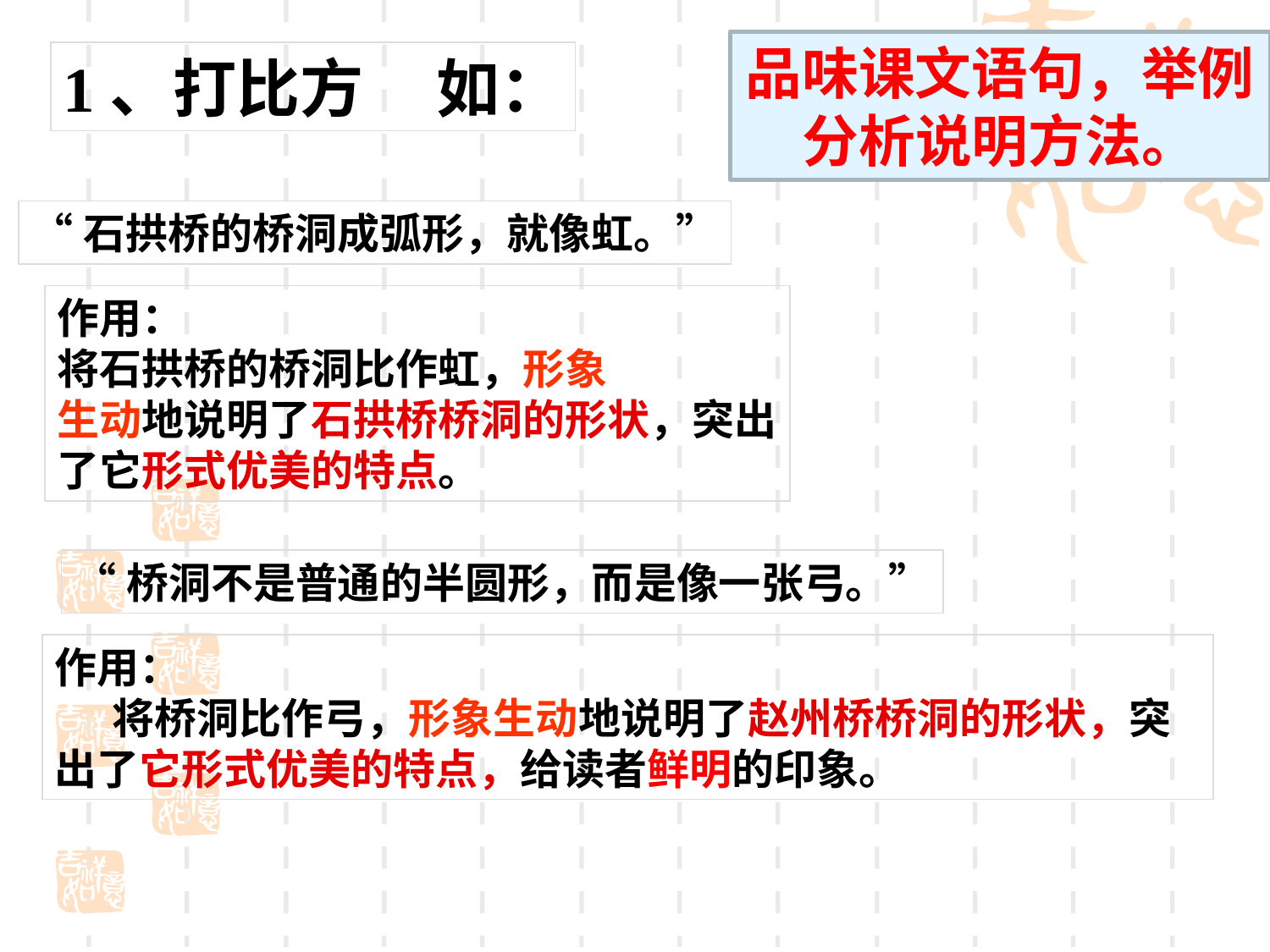

品味课文语句，举例分析说明方法。
1、打比方     如：
“石拱桥的桥洞成弧形，就像虹。”
作用：
将石拱桥的桥洞比作虹，形象
生动地说明了石拱桥桥洞的形状，突出
了它形式优美的特点。
“桥洞不是普通的半圆形，而是像一张弓。”
作用：
     将桥洞比作弓，形象生动地说明了赵州桥桥洞的形状，突出了它形式优美的特点，给读者鲜明的印象。